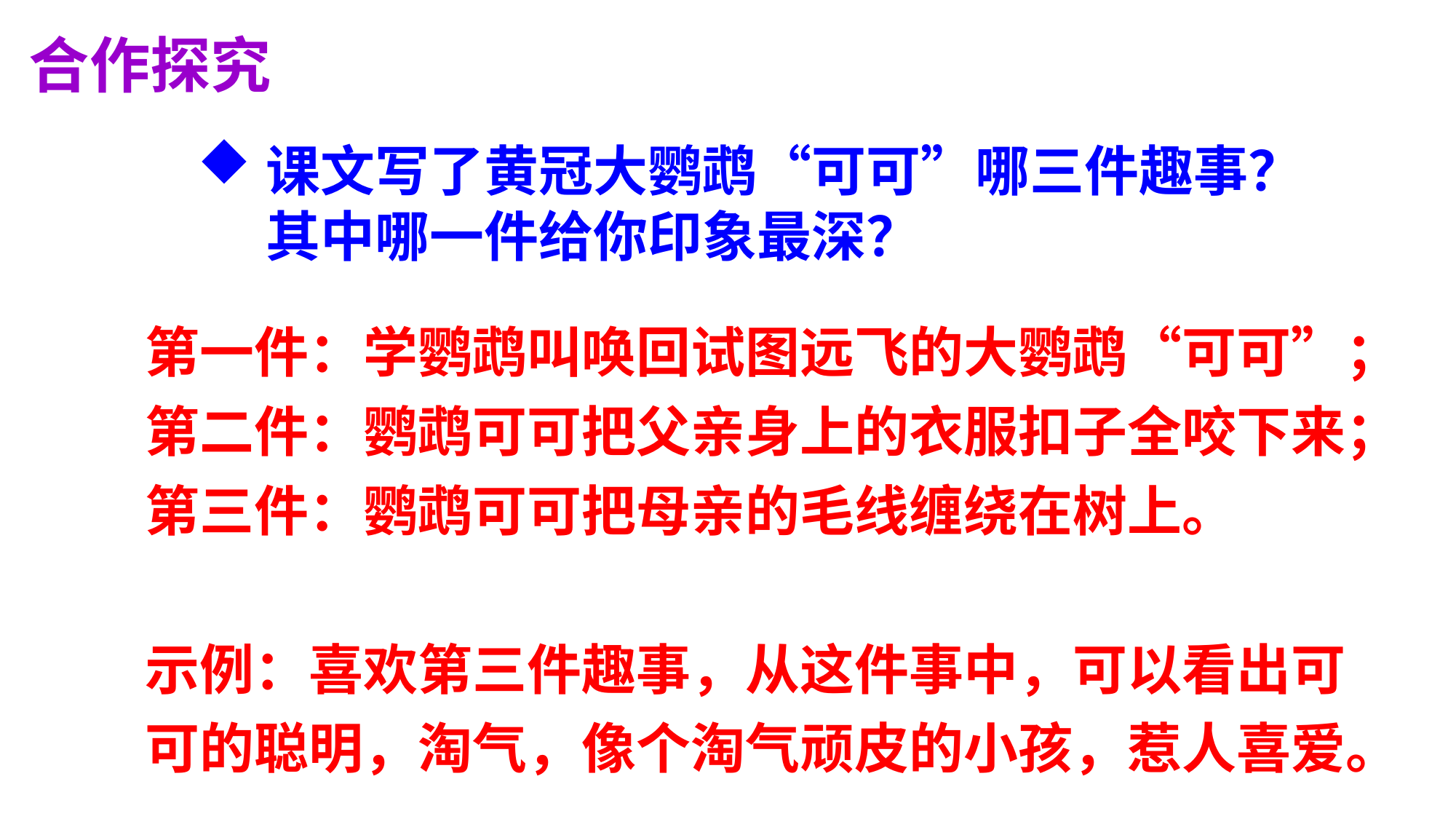

合作探究
课文写了黄冠大鹦鹉“可可”哪三件趣事？其中哪一件给你印象最深？
第一件：学鹦鹉叫唤回试图远飞的大鹦鹉“可可”；
第二件：鹦鹉可可把父亲身上的衣服扣子全咬下来；
第三件：鹦鹉可可把母亲的毛线缠绕在树上。

示例：喜欢第三件趣事，从这件事中，可以看出可可的聪明，淘气，像个淘气顽皮的小孩，惹人喜爱。